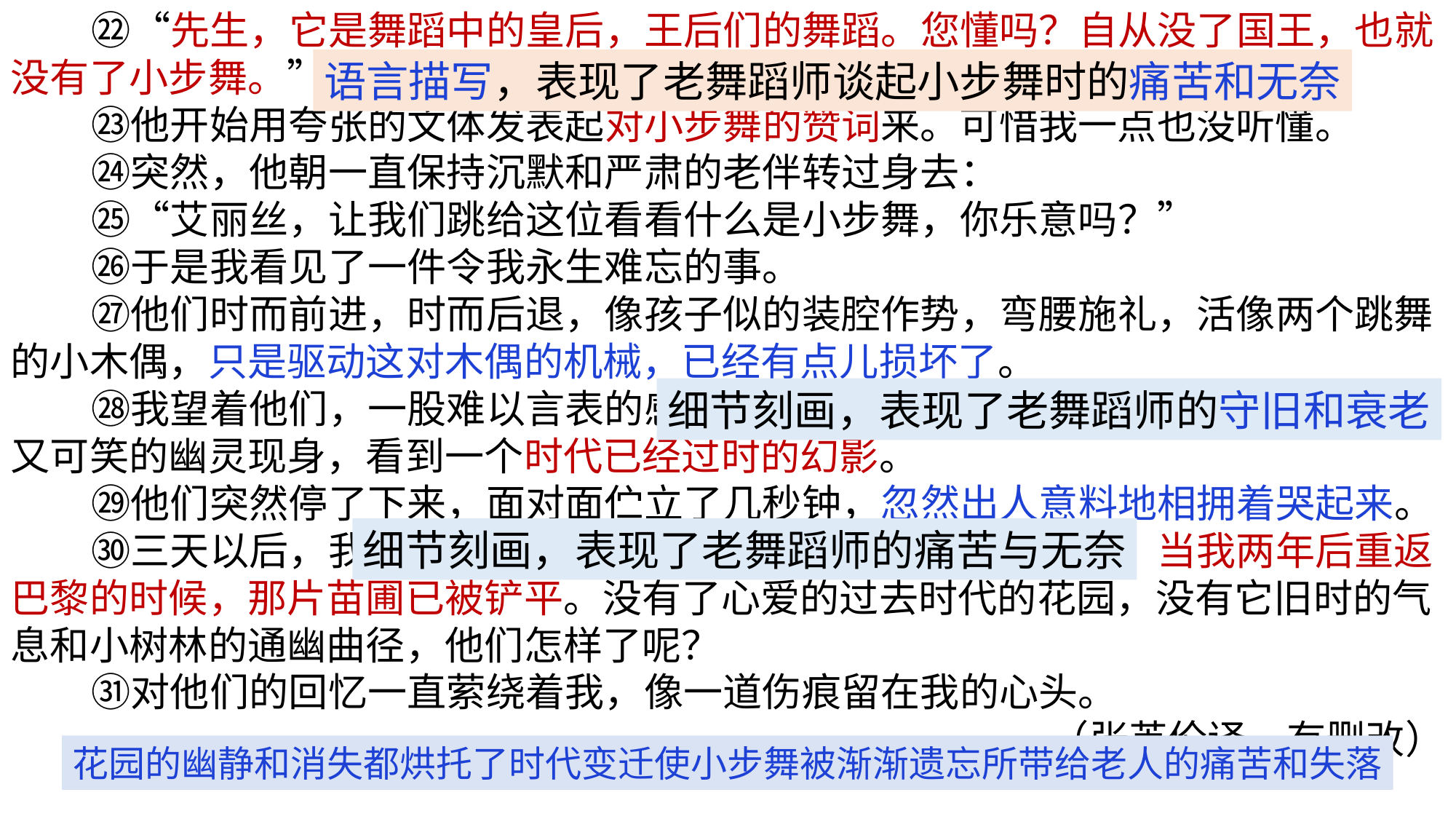

㉒“先生，它是舞蹈中的皇后，王后们的舞蹈。您懂吗？自从没了国王，也就没有了小步舞。”
        ㉓他开始用夸张的文体发表起对小步舞的赞词来。可惜我一点也没听懂。
        ㉔突然，他朝一直保持沉默和严肃的老伴转过身去：
        ㉕“艾丽丝，让我们跳给这位看看什么是小步舞，你乐意吗？”
        ㉖于是我看见了一件令我永生难忘的事。
        ㉗他们时而前进，时而后退，像孩子似的装腔作势，弯腰施礼，活像两个跳舞的小木偶，只是驱动这对木偶的机械，已经有点儿损坏了。
        ㉘我望着他们，一股难以言表的感伤激动着我的灵魂。我仿佛看到一次既可悲又可笑的幽灵现身，看到一个时代已经过时的幻影。
        ㉙他们突然停了下来，面对面伫立了几秒钟，忽然出人意料地相拥着哭起来。
        ㉚三天以后，我动身去外省了。我从此再也没有见到过他们。当我两年后重返巴黎的时候，那片苗圃已被铲平。没有了心爱的过去时代的花园，没有它旧时的气息和小树林的通幽曲径，他们怎样了呢？
        ㉛对他们的回忆一直萦绕着我，像一道伤痕留在我的心头。
（张英伦译，有删改）
语言描写，表现了老舞蹈师谈起小步舞时的痛苦和无奈
细节刻画，表现了老舞蹈师的守旧和衰老
细节刻画，表现了老舞蹈师的痛苦与无奈
花园的幽静和消失都烘托了时代变迁使小步舞被渐渐遗忘所带给老人的痛苦和失落